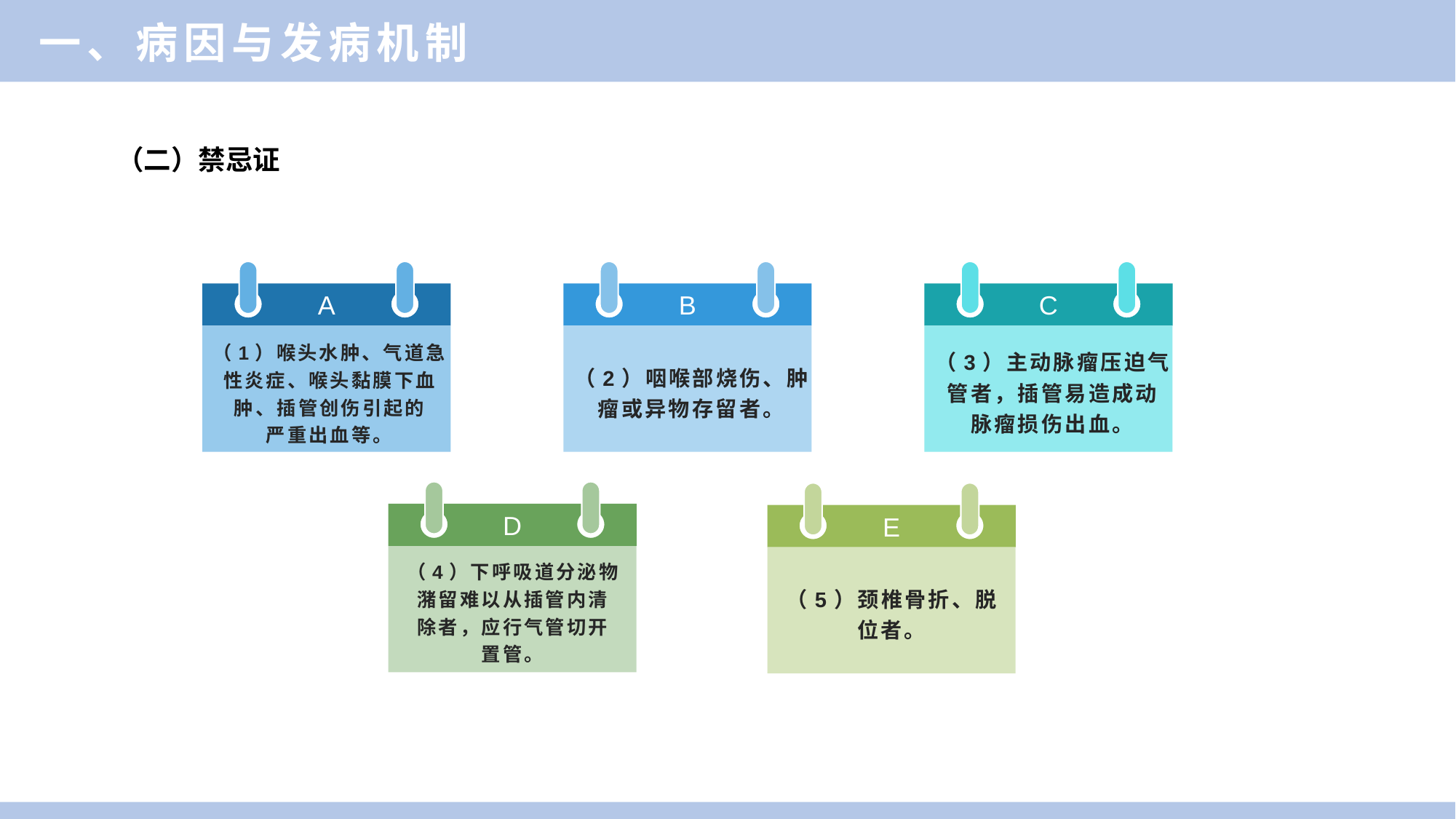

一、病因与发病机制
（二）禁忌证

A

（1）喉头水肿、气道急
性炎症、喉头黏膜下血
肿、插管创伤引起的
严重出血等。

B

（2）咽喉部烧伤、肿
瘤或异物存留者。

C

（3）主动脉瘤压迫气
管者，插管易造成动
脉瘤损伤出血。

D

（4）下呼吸道分泌物
潴留难以从插管内清
除者，应行气管切开
置管。

E

（5）颈椎骨折、脱
位者。